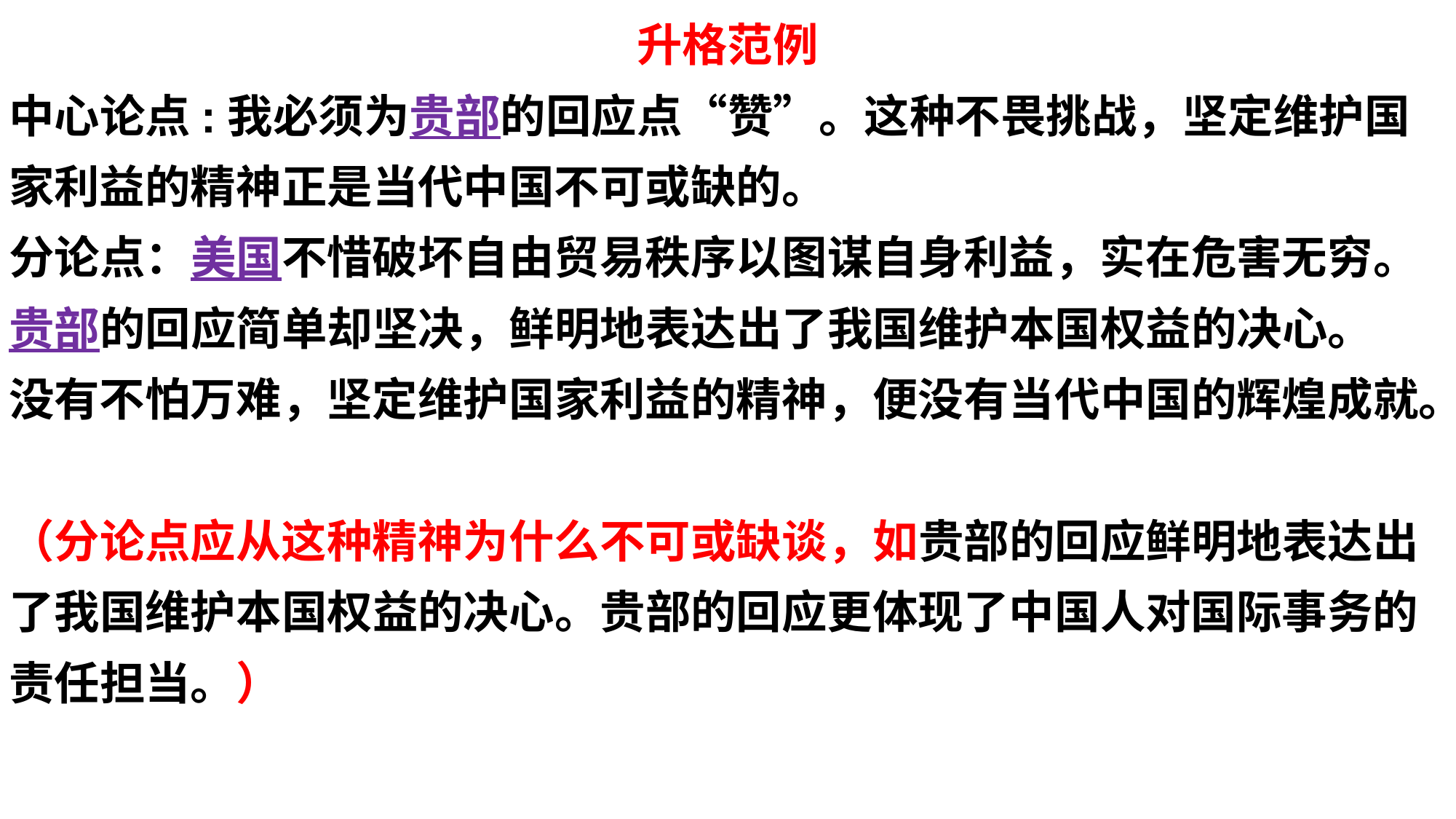

升格范例
中心论点:我必须为贵部的回应点“赞”。这种不畏挑战，坚定维护国家利益的精神正是当代中国不可或缺的。
分论点：美国不惜破坏自由贸易秩序以图谋自身利益，实在危害无穷。
贵部的回应简单却坚决，鲜明地表达出了我国维护本国权益的决心。
没有不怕万难，坚定维护国家利益的精神，便没有当代中国的辉煌成就。

（分论点应从这种精神为什么不可或缺谈，如贵部的回应鲜明地表达出了我国维护本国权益的决心。贵部的回应更体现了中国人对国际事务的责任担当。）
#